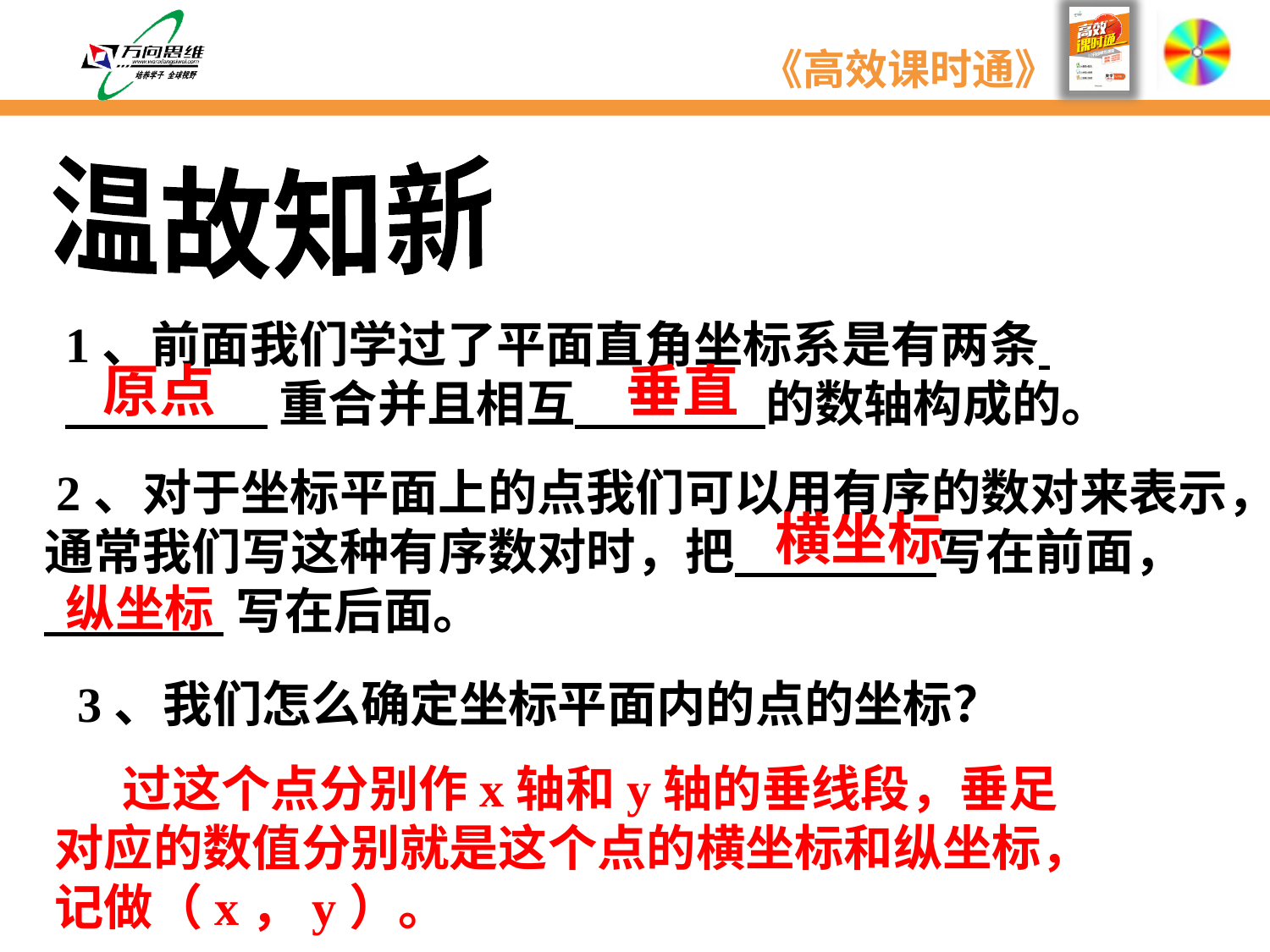

温故知新
1、前面我们学过了平面直角坐标系是有两条
                  重合并且相互                 的数轴构成的。

原点
垂直
 2、对于坐标平面上的点我们可以用有序的数对来表示，通常我们写这种有序数对时，把                  写在前面，
                写在后面。

横坐标
纵坐标
3、我们怎么确定坐标平面内的点的坐标？
     过这个点分别作x轴和y轴的垂线段，垂足对应的数值分别就是这个点的横坐标和纵坐标，记做（x，y）。